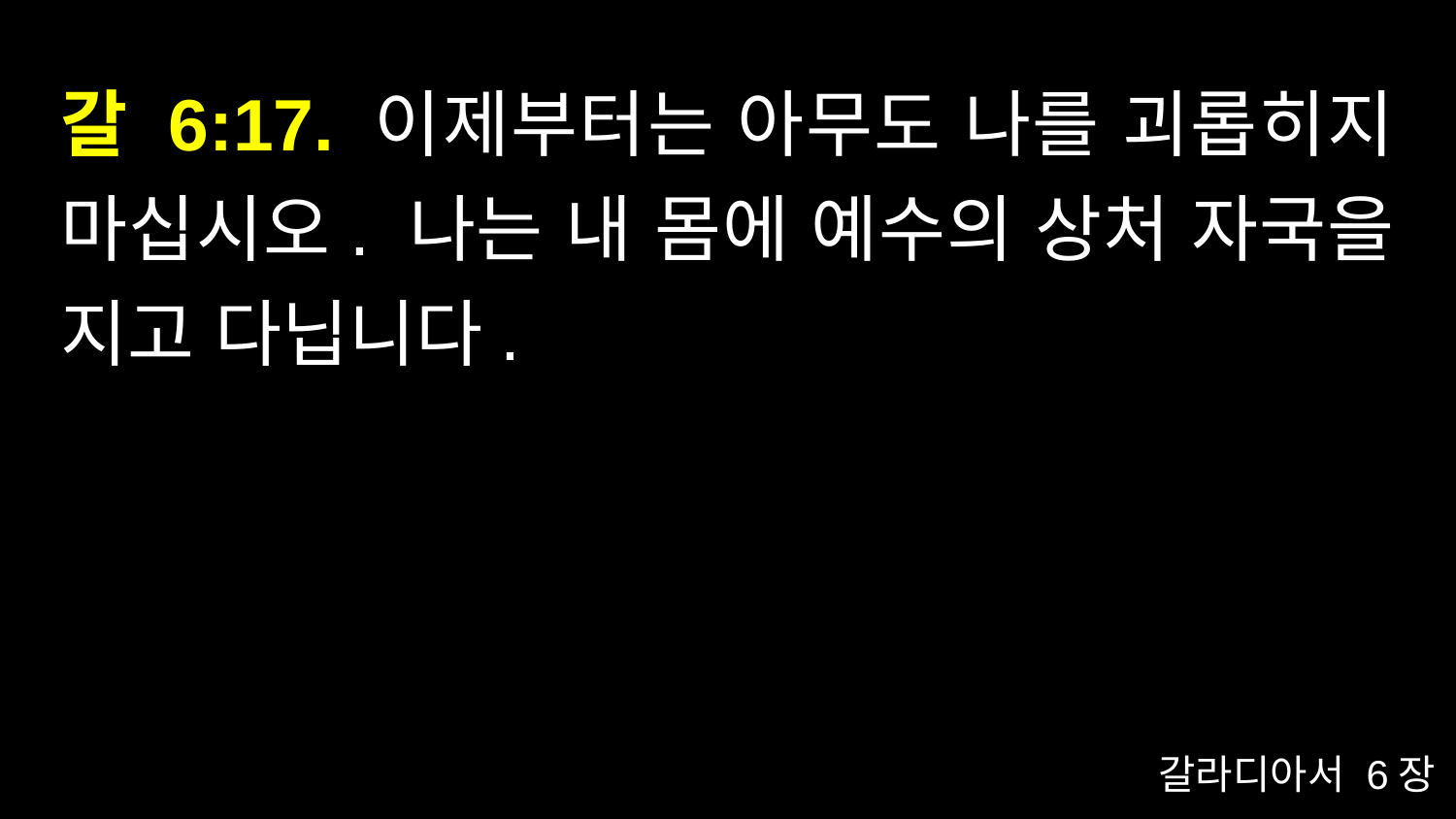

# 갈 6:17. 이제부터는 아무도 나를 괴롭히지 마십시오. 나는 내 몸에 예수의 상처 자국을 지고 다닙니다.
갈라디아서 6장